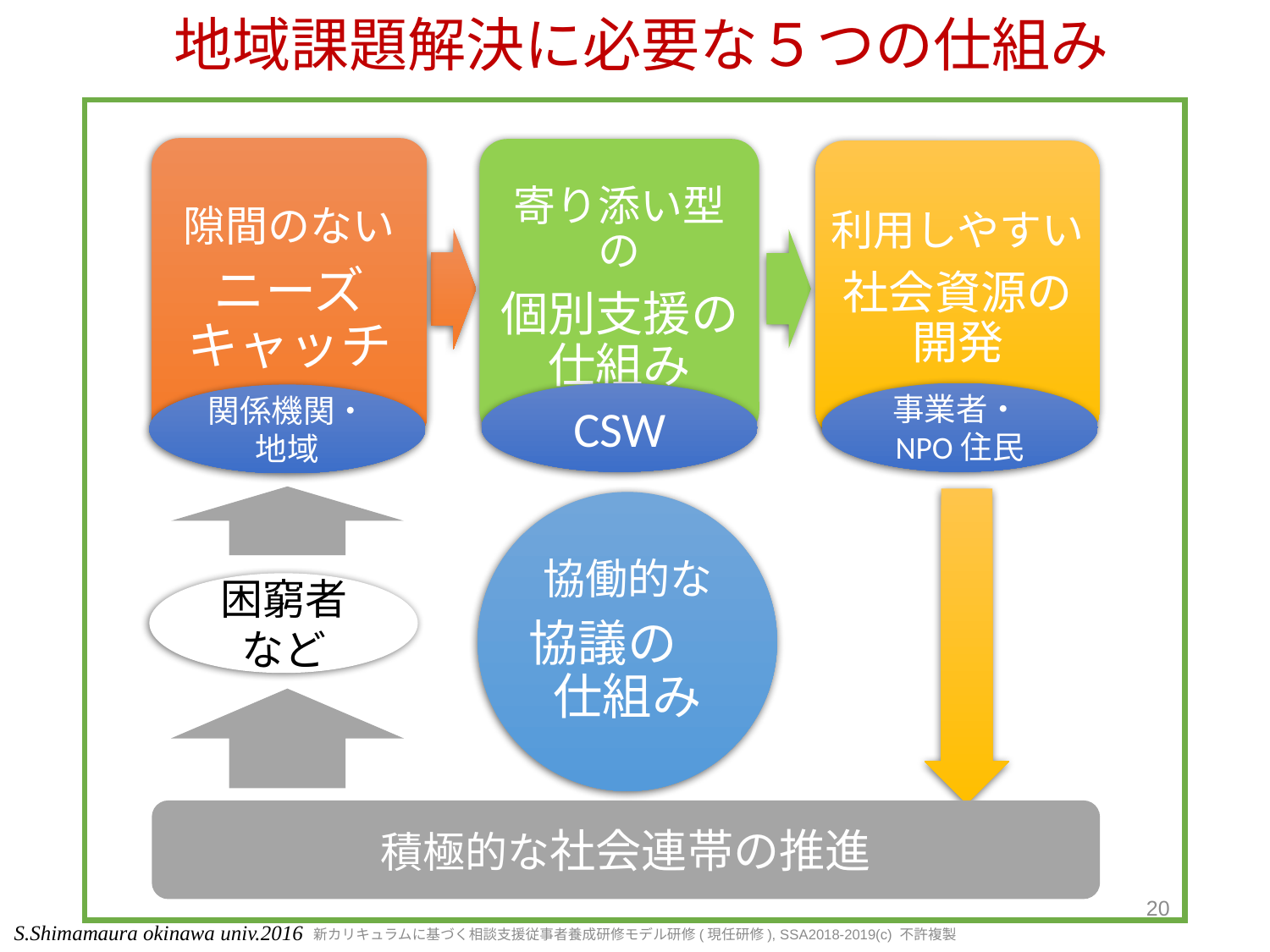

# 地域課題解決に必要な５つの仕組み

協働的な
協議の　仕組み
隙間のない
ニーズキャッチ
寄り添い型の
個別支援の仕組み
利用しやすい
社会資源の開発
CSW
事業者・NPO住民
関係機関・地域

困窮者など

積極的な社会連帯の推進
20
S.Shimamaura okinawa univ.2016
新カリキュラムに基づく相談支援従事者養成研修モデル研修(現任研修), SSA2018-2019(c) 不許複製